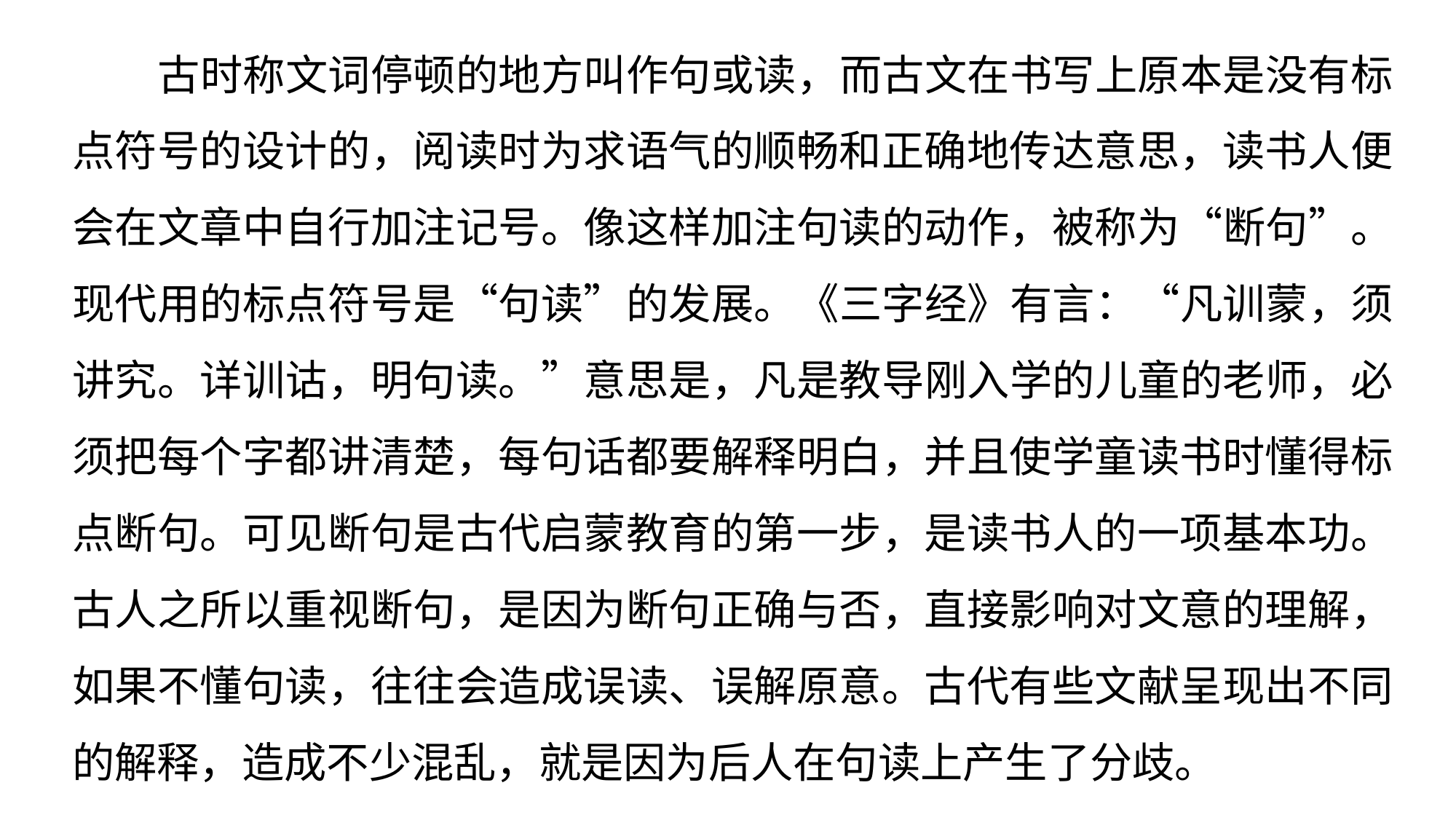

古时称文词停顿的地方叫作句或读，而古文在书写上原本是没有标点符号的设计的，阅读时为求语气的顺畅和正确地传达意思，读书人便会在文章中自行加注记号。像这样加注句读的动作，被称为“断句”。现代用的标点符号是“句读”的发展。《三字经》有言：“凡训蒙，须讲究。详训诂，明句读。”意思是，凡是教导刚入学的儿童的老师，必须把每个字都讲清楚，每句话都要解释明白，并且使学童读书时懂得标点断句。可见断句是古代启蒙教育的第一步，是读书人的一项基本功。古人之所以重视断句，是因为断句正确与否，直接影响对文意的理解，如果不懂句读，往往会造成误读、误解原意。古代有些文献呈现出不同的解释，造成不少混乱，就是因为后人在句读上产生了分歧。